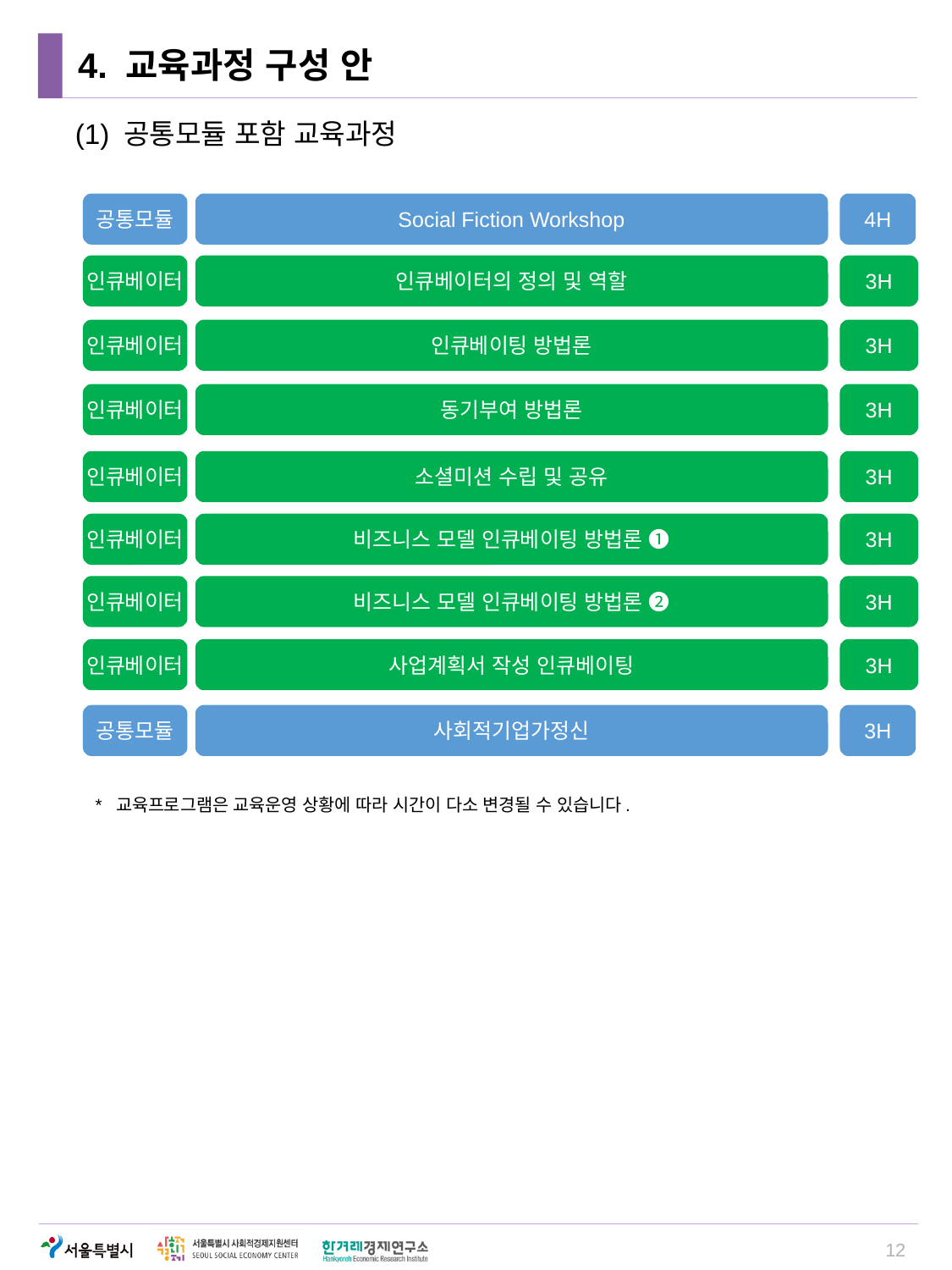

# 4. 교육과정 구성 안
(1) 공통모듈 포함 교육과정
공통모듈
Social Fiction Workshop
4H
인큐베이터
인큐베이터의 정의 및 역할
3H
인큐베이터
인큐베이팅 방법론
3H
인큐베이터
동기부여 방법론
3H
인큐베이터
소셜미션 수립 및 공유
3H
인큐베이터
비즈니스 모델 인큐베이팅 방법론 ➊
3H
인큐베이터
비즈니스 모델 인큐베이팅 방법론 ❷
3H
인큐베이터
사업계획서 작성 인큐베이팅
3H
공통모듈
사회적기업가정신
3H
*  교육프로그램은 교육운영 상황에 따라 시간이 다소 변경될 수 있습니다.
12